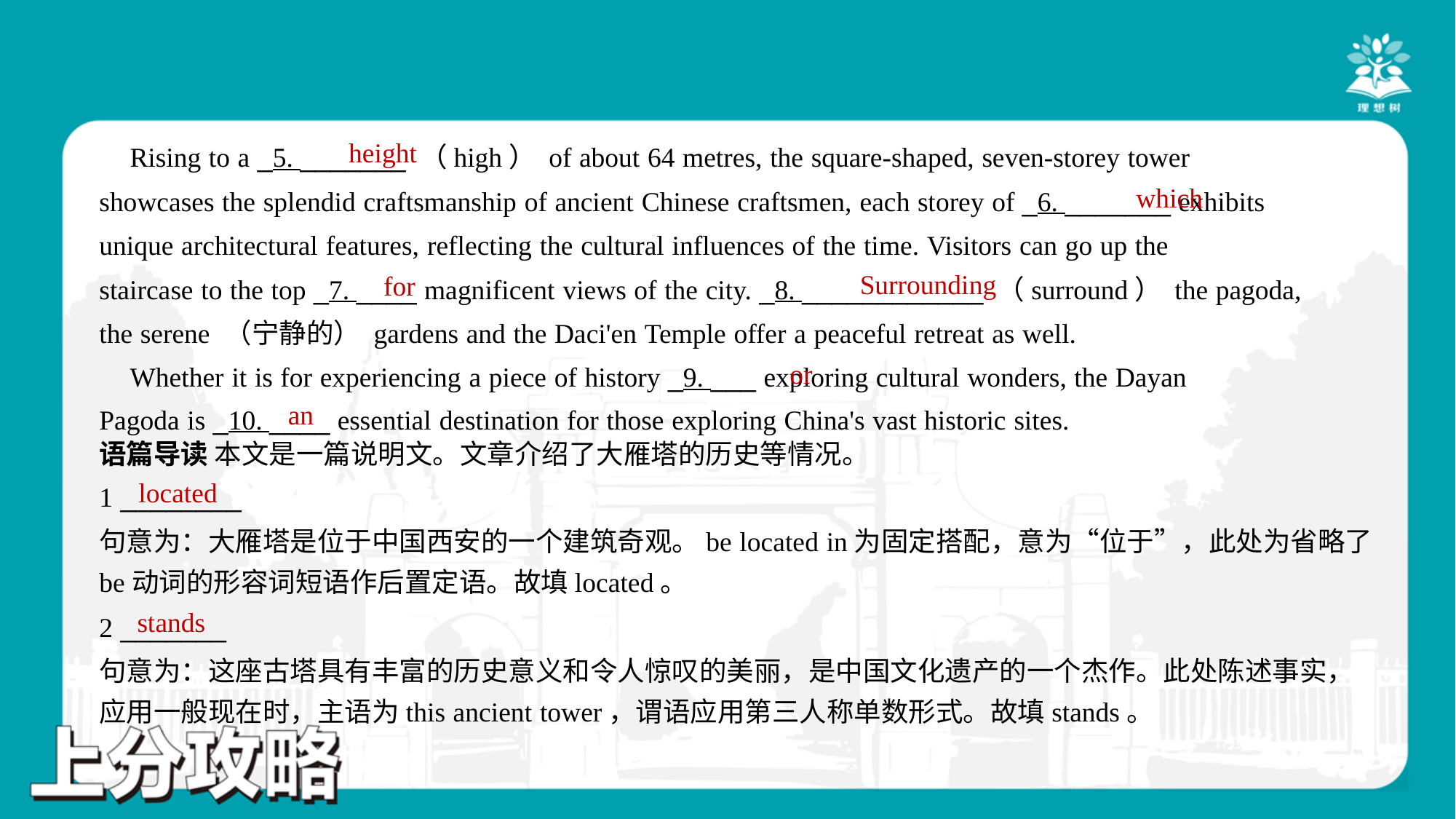

height
    Rising to a _5. _______ （high） of about 64 metres, the square-shaped, seven-storey tower
showcases the splendid craftsmanship of ancient Chinese craftsmen, each storey of _6. _______ exhibits
unique architectural features, reflecting the cultural influences of the time. Visitors can go up the
staircase to the top _7. ____ magnificent views of the city. _8. ____________ （surround） the pagoda,
the serene （宁静的） gardens and the Daci'en Temple offer a peaceful retreat as well.
    Whether it is for experiencing a piece of history _9. ___ exploring cultural wonders, the Dayan
Pagoda is _10. ____ essential destination for those exploring China's vast historic sites.#1.1.4
which
Surrounding
for
or
an
语篇导读 本文是一篇说明文。文章介绍了大雁塔的历史等情况。
located
1 ________
句意为：大雁塔是位于中国西安的一个建筑奇观。be located in为固定搭配，意为“位于”，此处为省略了
be动词的形容词短语作后置定语。故填located。
stands
2 _______
句意为：这座古塔具有丰富的历史意义和令人惊叹的美丽，是中国文化遗产的一个杰作。此处陈述事实，
应用一般现在时，主语为this ancient tower，谓语应用第三人称单数形式。故填stands。